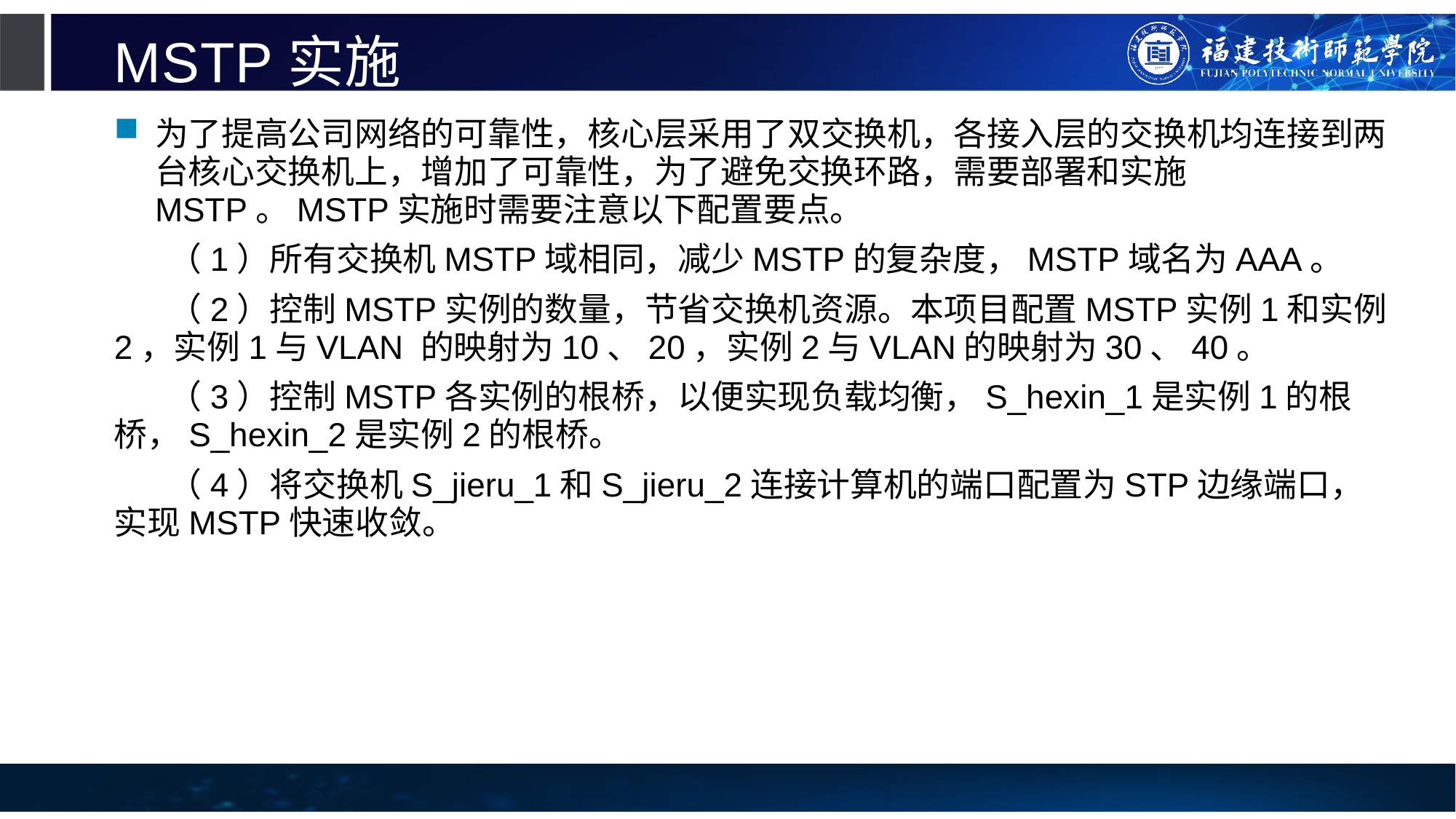

# MSTP实施
为了提高公司网络的可靠性，核心层采用了双交换机，各接入层的交换机均连接到两台核心交换机上，增加了可靠性，为了避免交换环路，需要部署和实施MSTP。MSTP实施时需要注意以下配置要点。
（1）所有交换机MSTP域相同，减少MSTP的复杂度，MSTP域名为AAA。
（2）控制MSTP实例的数量，节省交换机资源。本项目配置MSTP实例1和实例2，实例1与VLAN 的映射为10、20，实例2与VLAN的映射为30、40。
（3）控制MSTP各实例的根桥，以便实现负载均衡，S_hexin_1是实例1的根桥，S_hexin_2是实例2的根桥。
（4）将交换机S_jieru_1和S_jieru_2连接计算机的端口配置为STP边缘端口，实现MSTP快速收敛。